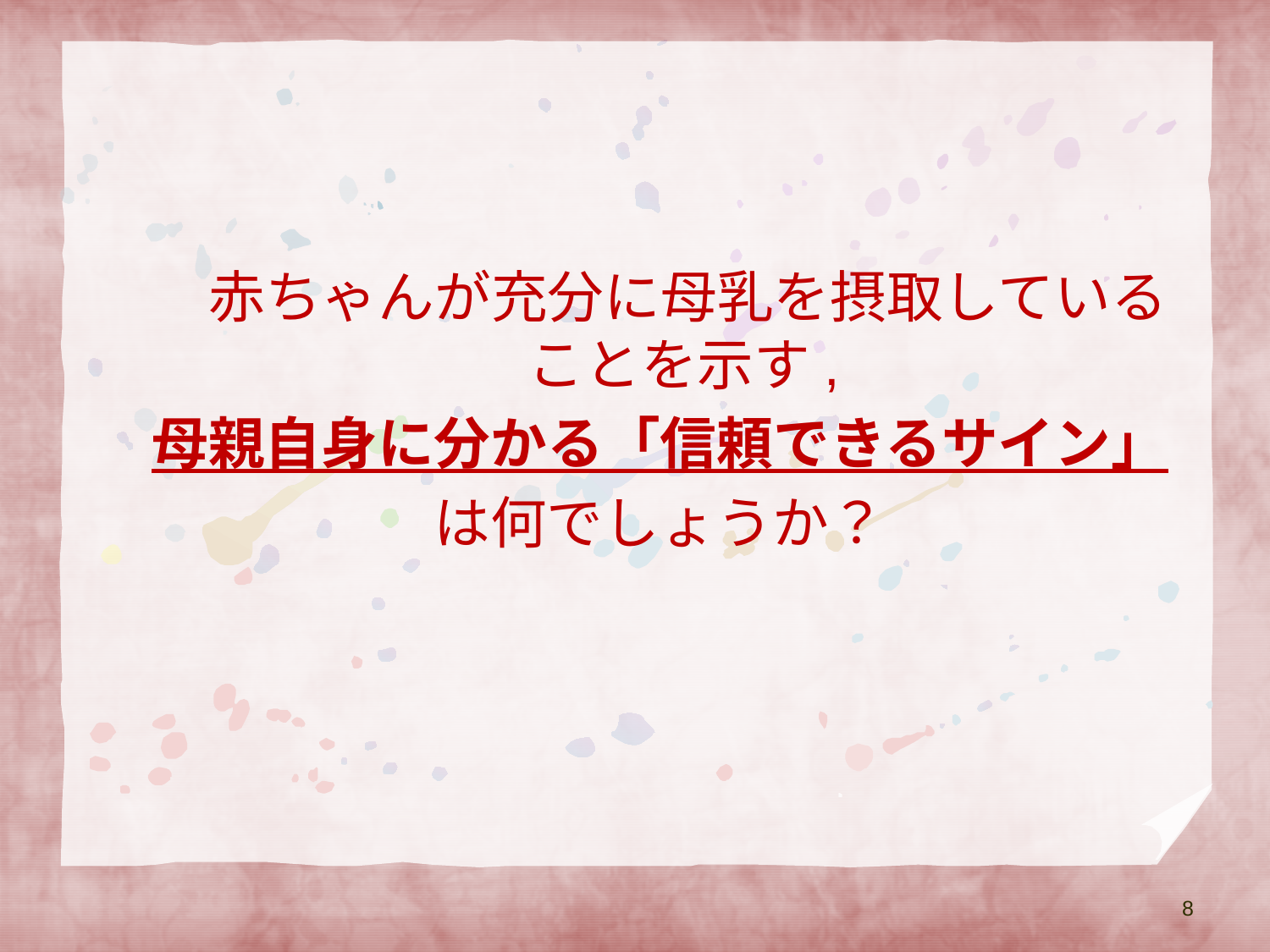

#

　赤ちゃんが充分に母乳を摂取していることを示す,
母親自身に分かる「信頼できるサイン」
は何でしょうか？
8